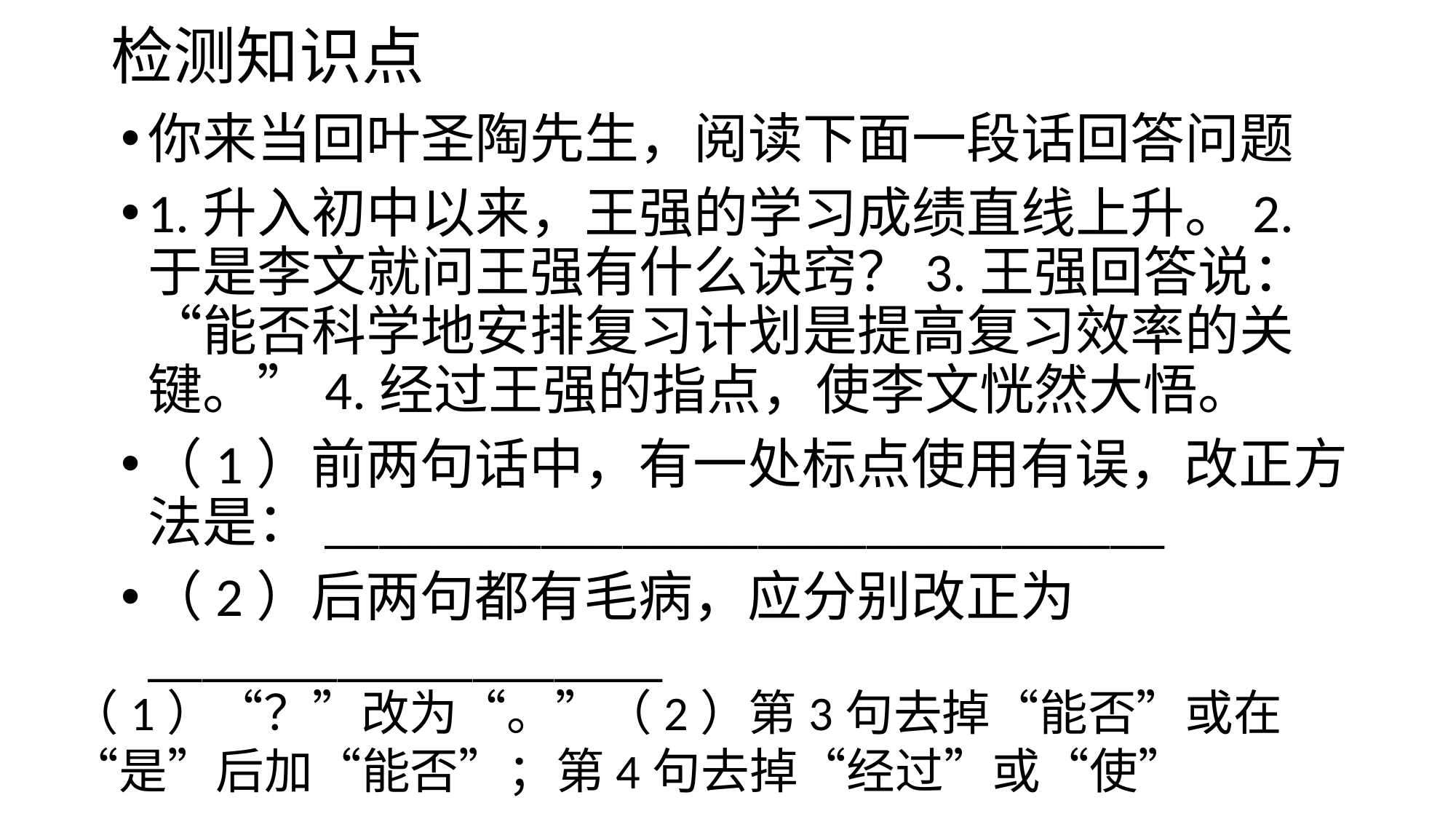

# 检测知识点
你来当回叶圣陶先生，阅读下面一段话回答问题
1.升入初中以来，王强的学习成绩直线上升。2.于是李文就问王强有什么诀窍？3.王强回答说：“能否科学地安排复习计划是提高复习效率的关键。”4.经过王强的指点，使李文恍然大悟。
（1）前两句话中，有一处标点使用有误，改正方法是：_______________________________
（2）后两句都有毛病，应分别改正为___________________
（1）“？”改为“。”（2）第3句去掉“能否”或在“是”后加“能否”；第4句去掉“经过”或“使”